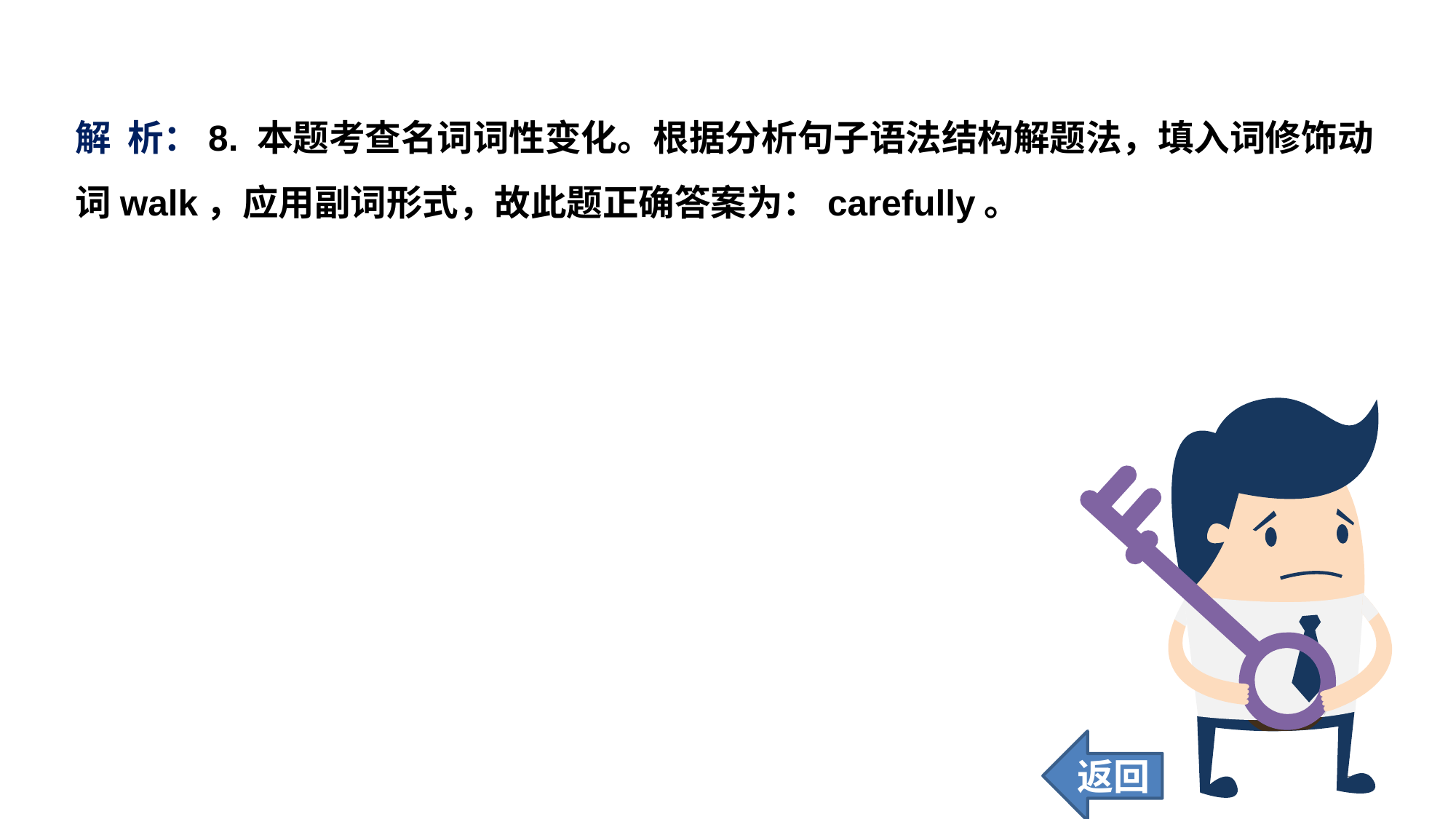

解  析：8. 本题考查名词词性变化。根据分析句子语法结构解题法，填入词修饰动词walk，应用副词形式，故此题正确答案为：carefully。

返回
215